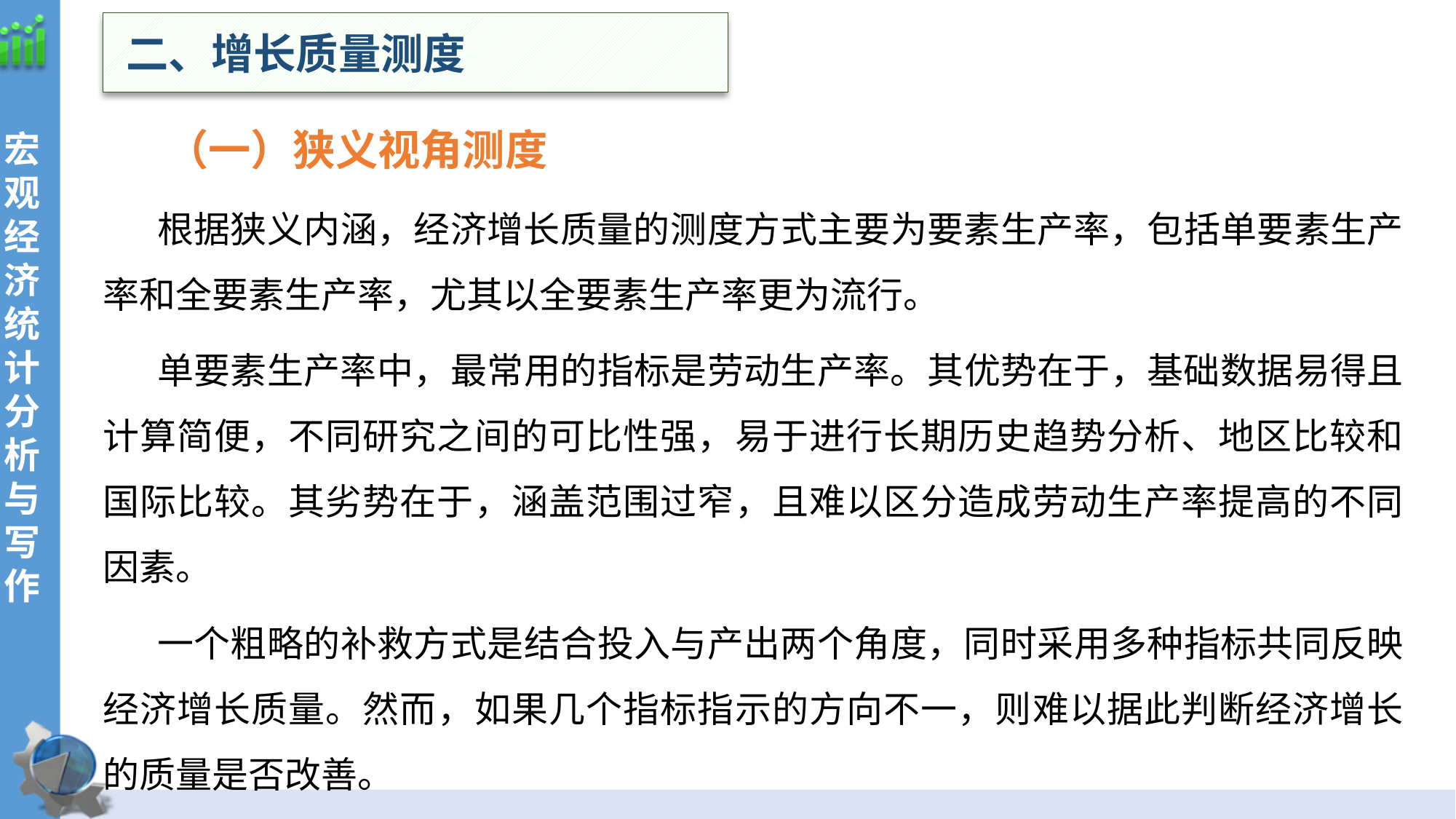

二、增长质量测度
   （一）狭义视角测度
根据狭义内涵，经济增长质量的测度方式主要为要素生产率，包括单要素生产率和全要素生产率，尤其以全要素生产率更为流行。
单要素生产率中，最常用的指标是劳动生产率。其优势在于，基础数据易得且计算简便，不同研究之间的可比性强，易于进行长期历史趋势分析、地区比较和国际比较。其劣势在于，涵盖范围过窄，且难以区分造成劳动生产率提高的不同因素。
一个粗略的补救方式是结合投入与产出两个角度，同时采用多种指标共同反映经济增长质量。然而，如果几个指标指示的方向不一，则难以据此判断经济增长的质量是否改善。